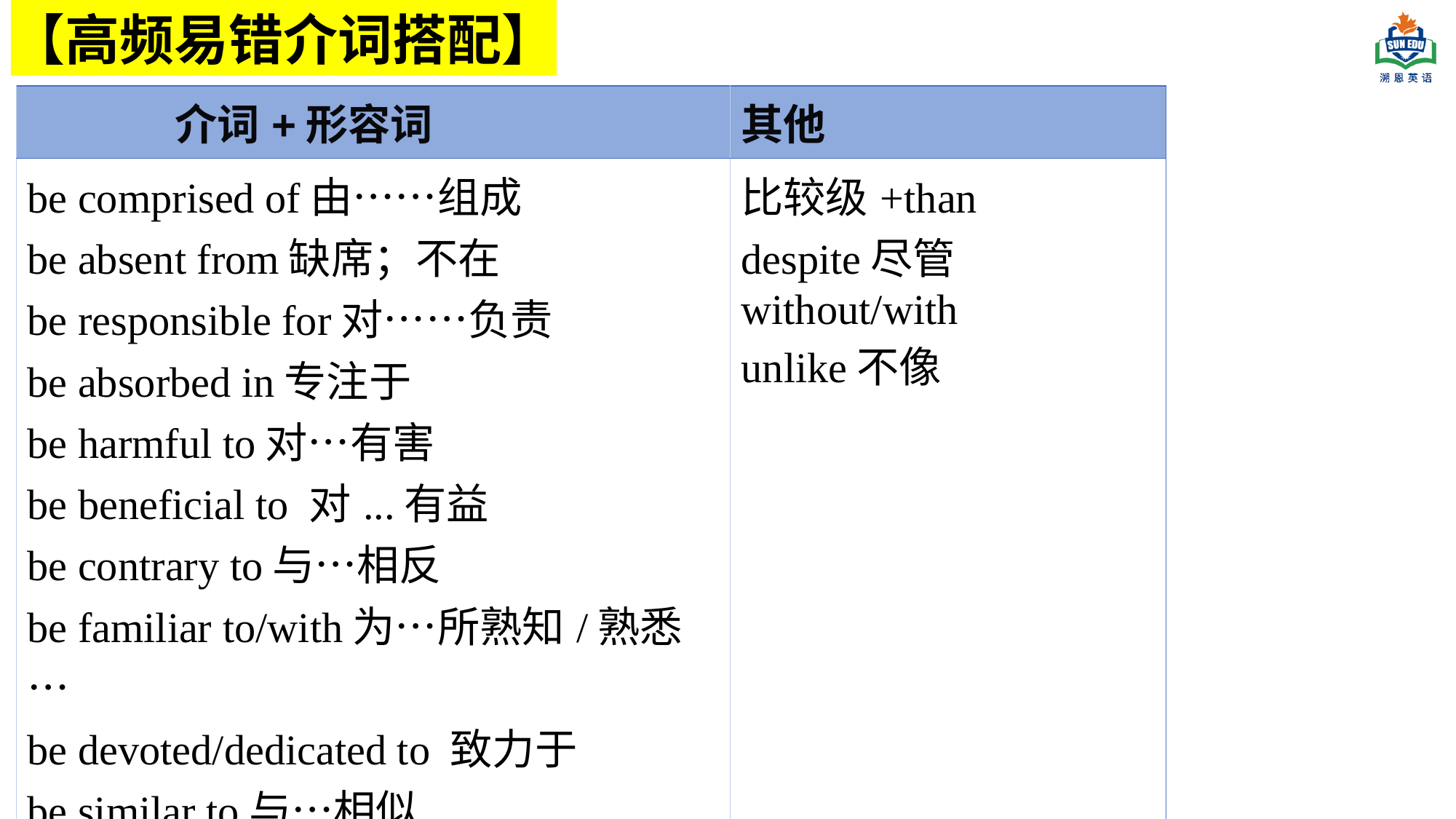

【高频易错介词搭配】
| 介词+形容词 | 其他 |
| --- | --- |
| be comprised of由……组成 be absent from缺席；不在 be responsible for对……负责 be absorbed in专注于 be harmful to对…有害 be beneficial to 对...有益 be contrary to与…相反 be familiar to/with为…所熟知/熟悉… be devoted/dedicated to 致力于 be similar to与…相似 be keen on热衷于 be popular for因…而受欢迎 | 比较级+than despite尽管 without/with unlike不像 |